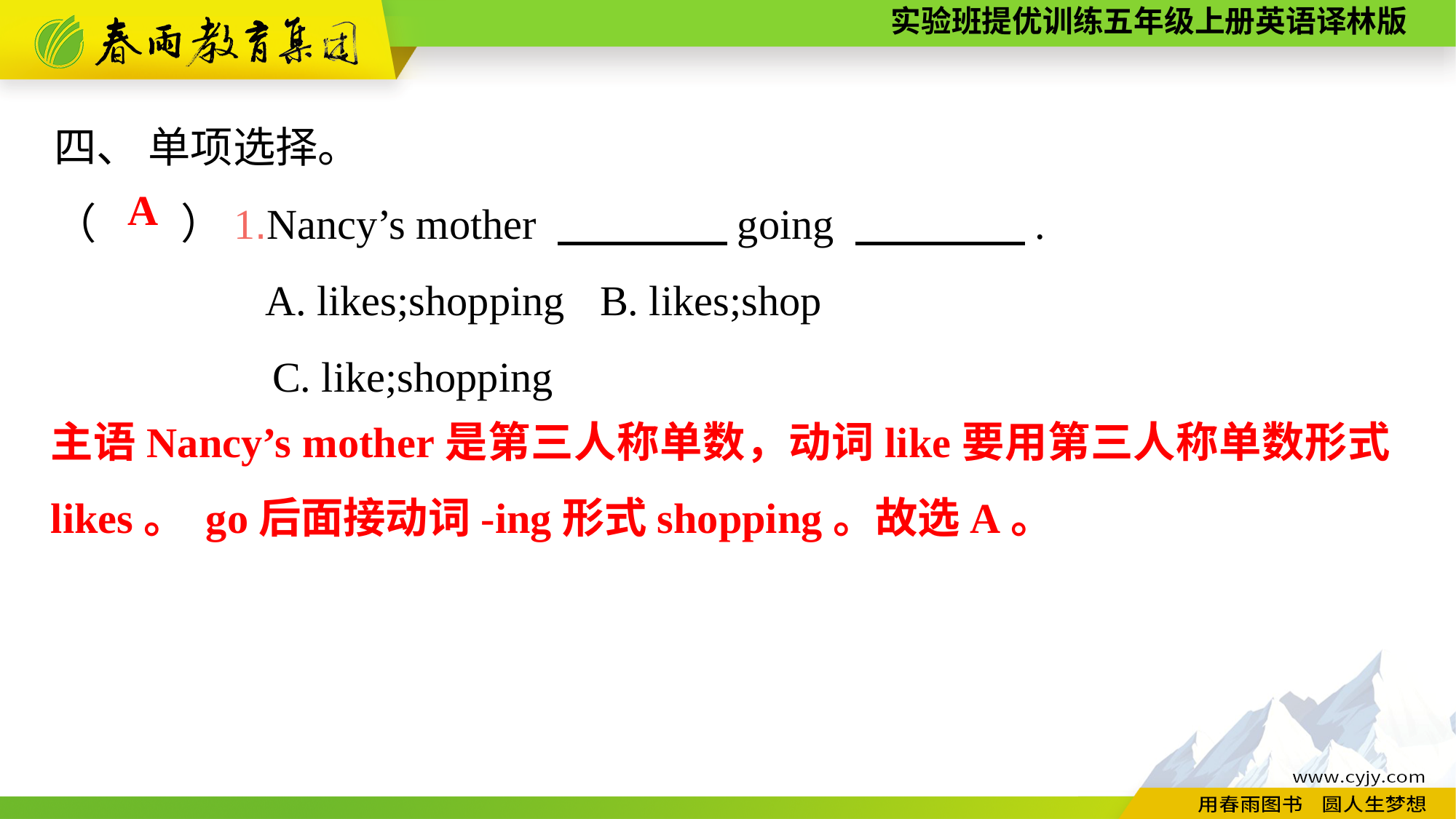

四、 单项选择。
（　　）1.Nancy’s mother 　　　　going 　　　　.
                    A. likes;shopping	B. likes;shop
		C. like;shopping
A
主语Nancy’s mother是第三人称单数，动词like要用第三人称单数形式likes。 go后面接动词-ing形式shopping。故选A。